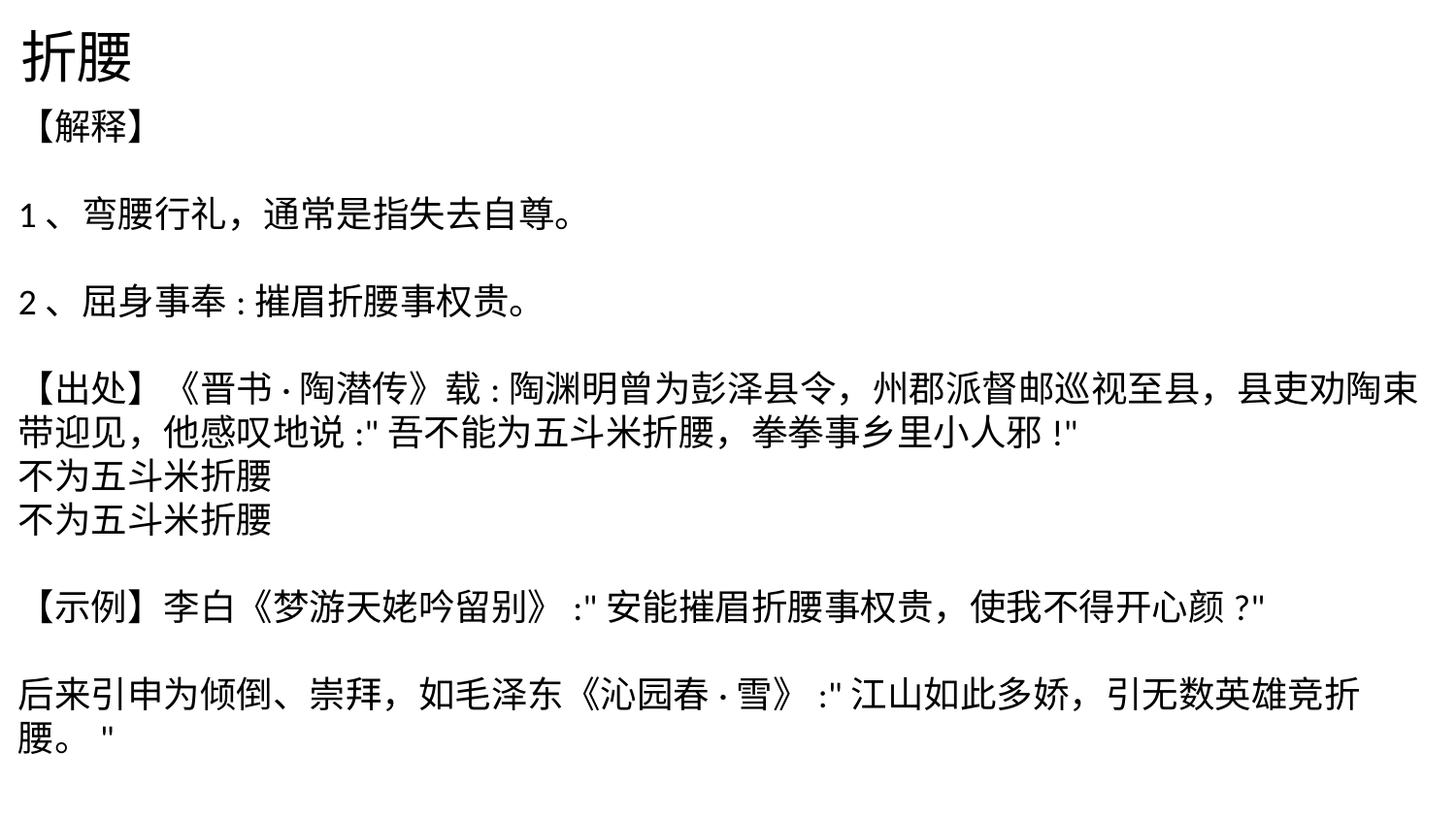

折腰
【解释】

1、弯腰行礼，通常是指失去自尊。

2、屈身事奉:摧眉折腰事权贵。

【出处】《晋书·陶潜传》载:陶渊明曾为彭泽县令，州郡派督邮巡视至县，县吏劝陶束带迎见，他感叹地说:"吾不能为五斗米折腰，拳拳事乡里小人邪!"
不为五斗米折腰
不为五斗米折腰

【示例】李白《梦游天姥吟留别》:"安能摧眉折腰事权贵，使我不得开心颜?"

后来引申为倾倒、崇拜，如毛泽东《沁园春·雪》:"江山如此多娇，引无数英雄竞折腰。"